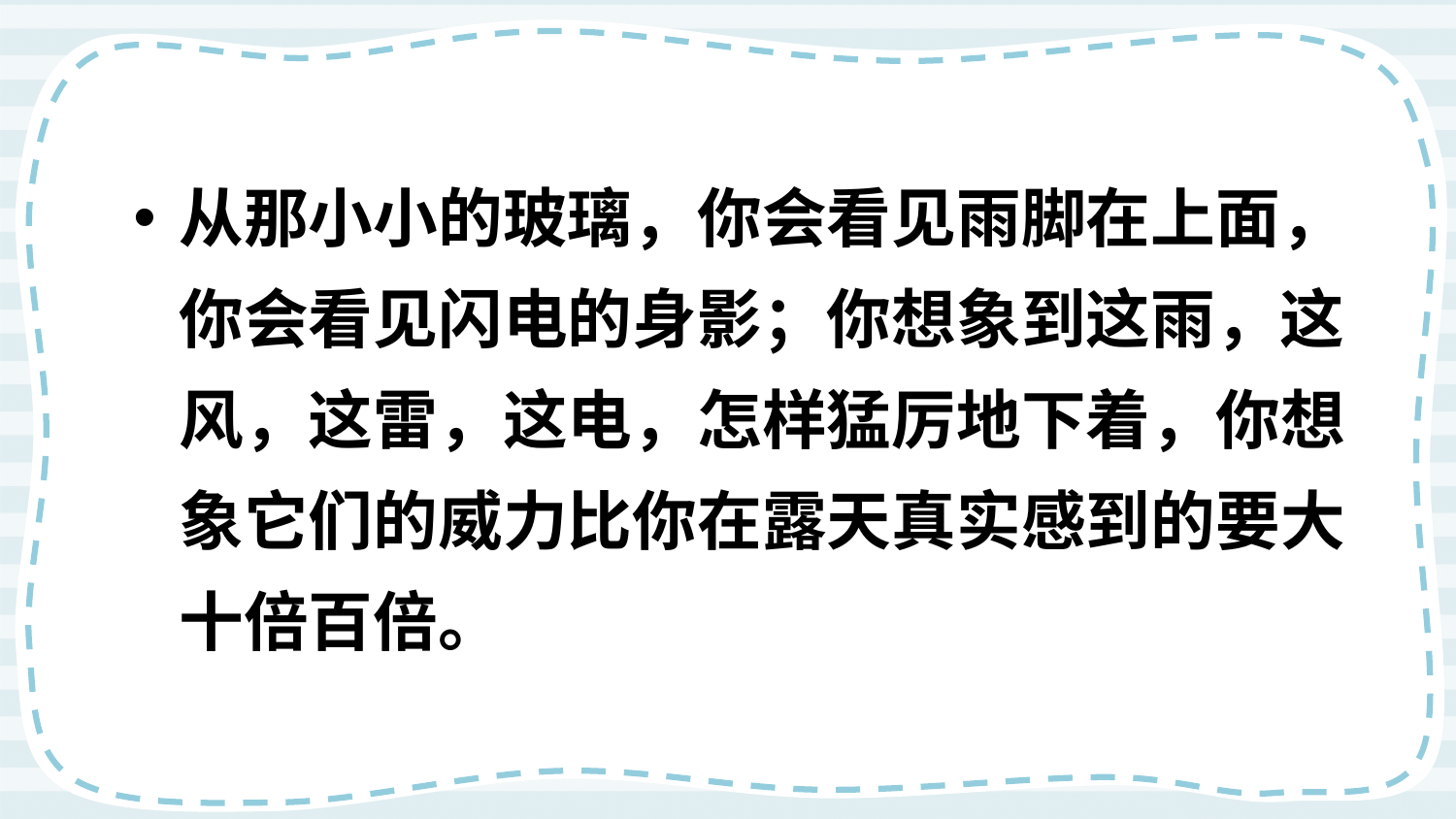

从那小小的玻璃，你会看见雨脚在上面，你会看见闪电的身影；你想象到这雨，这风，这雷，这电，怎样猛厉地下着，你想象它们的威力比你在露天真实感到的要大十倍百倍。